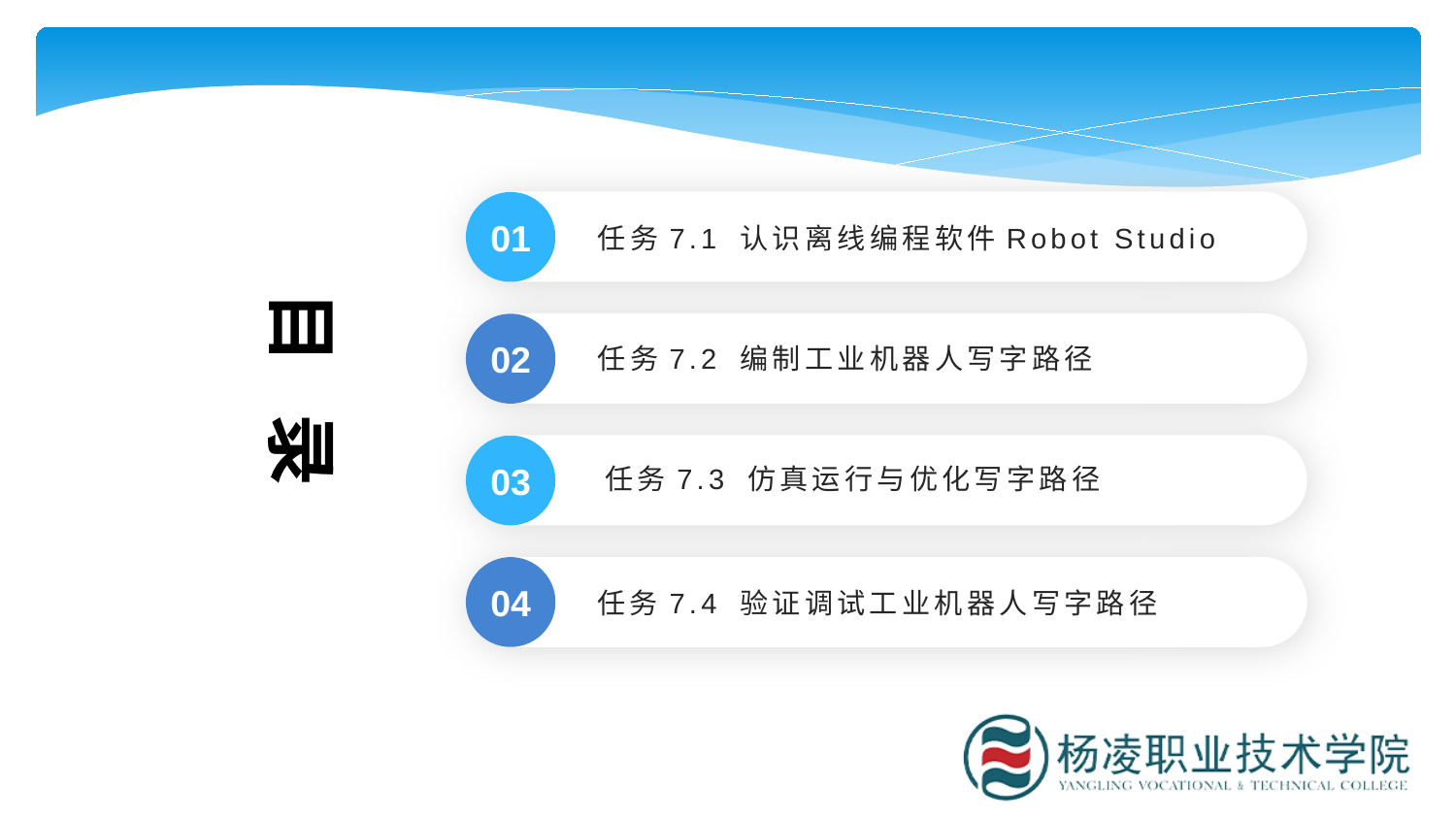

任务7.1 认识离线编程软件Robot Studio
01
目   录
任务7.2 编制工业机器人写字路径

02
任务7.3 仿真运行与优化写字路径

03

04
任务7.4 验证调试工业机器人写字路径